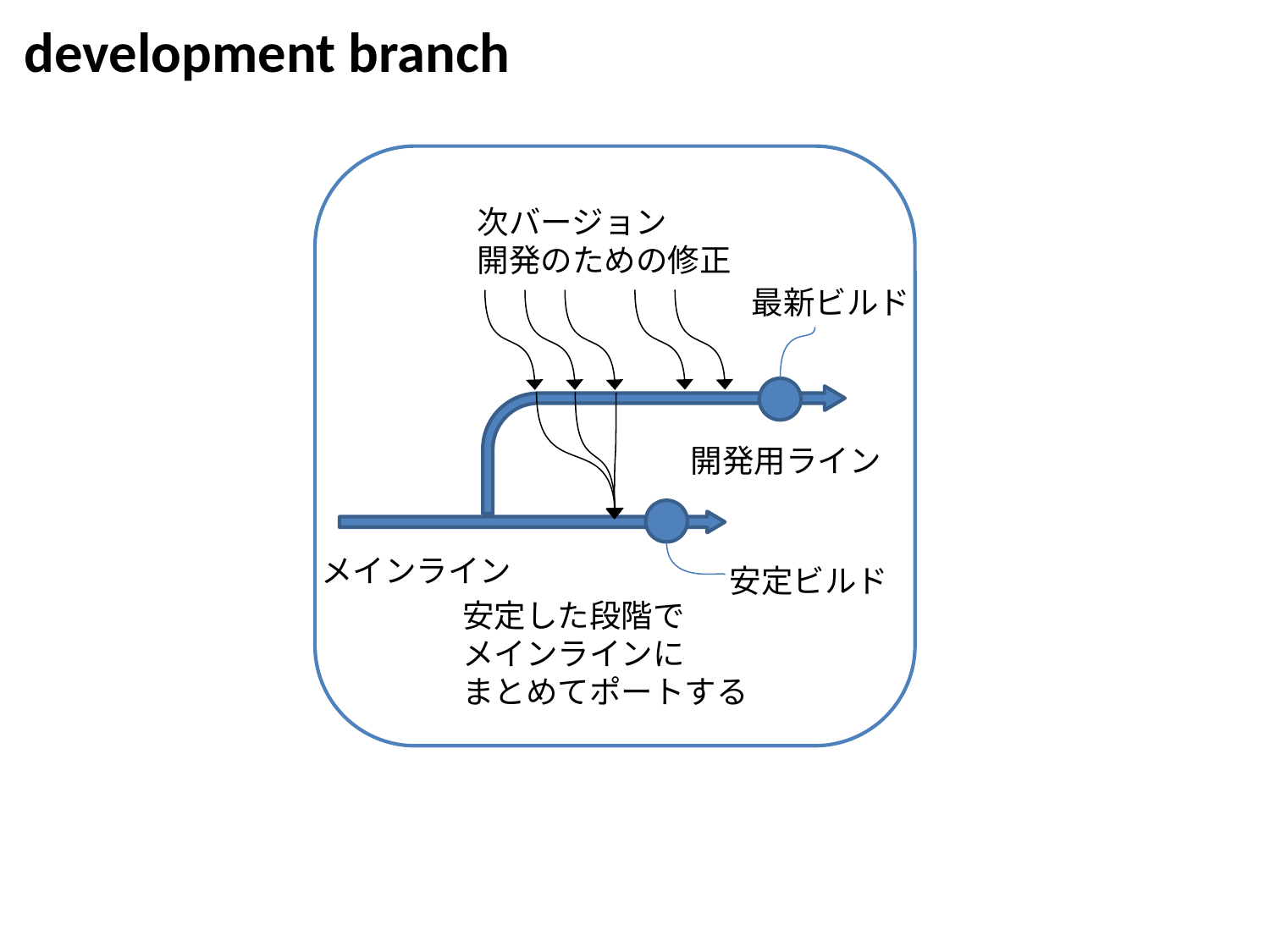

development branch

次バージョン
開発のための修正

メインライン
安定した段階で
メインラインに
まとめてポートする
最新ビルド

開発用ライン

安定ビルド